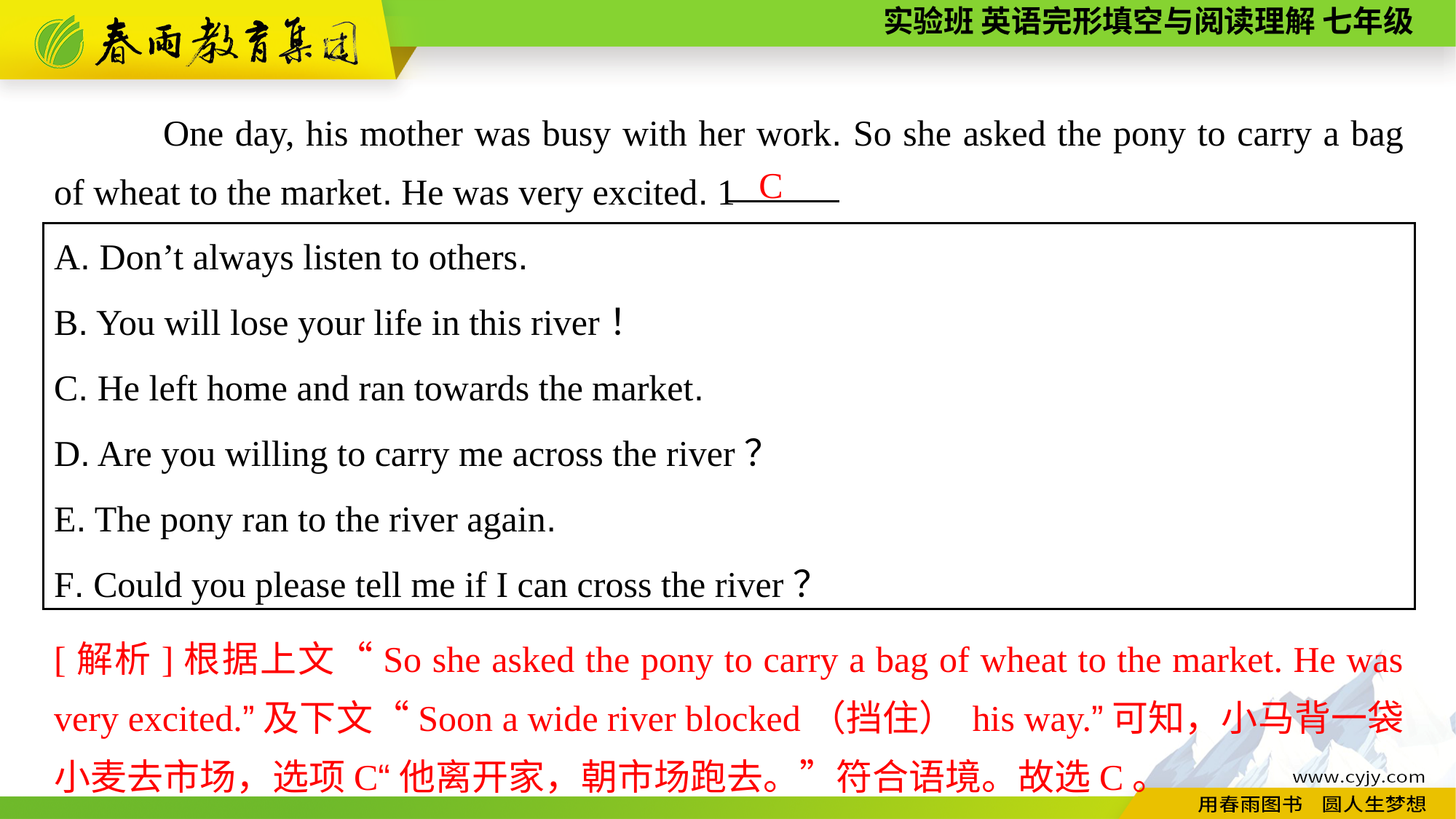

One day, his mother was busy with her work. So she asked the pony to carry a bag of wheat to the market. He was very excited. 1

C
A. Don’t always listen to others.
B. You will lose your life in this river！
C. He left home and ran towards the market.
D. Are you willing to carry me across the river？
E. The pony ran to the river again.
F. Could you please tell me if I can cross the river？

[解析]根据上文“So she asked the pony to carry a bag of wheat to the market. He was very excited.”及下文“Soon a wide river blocked（挡住） his way.”可知，小马背一袋小麦去市场，选项C“他离开家，朝市场跑去。”符合语境。故选C。